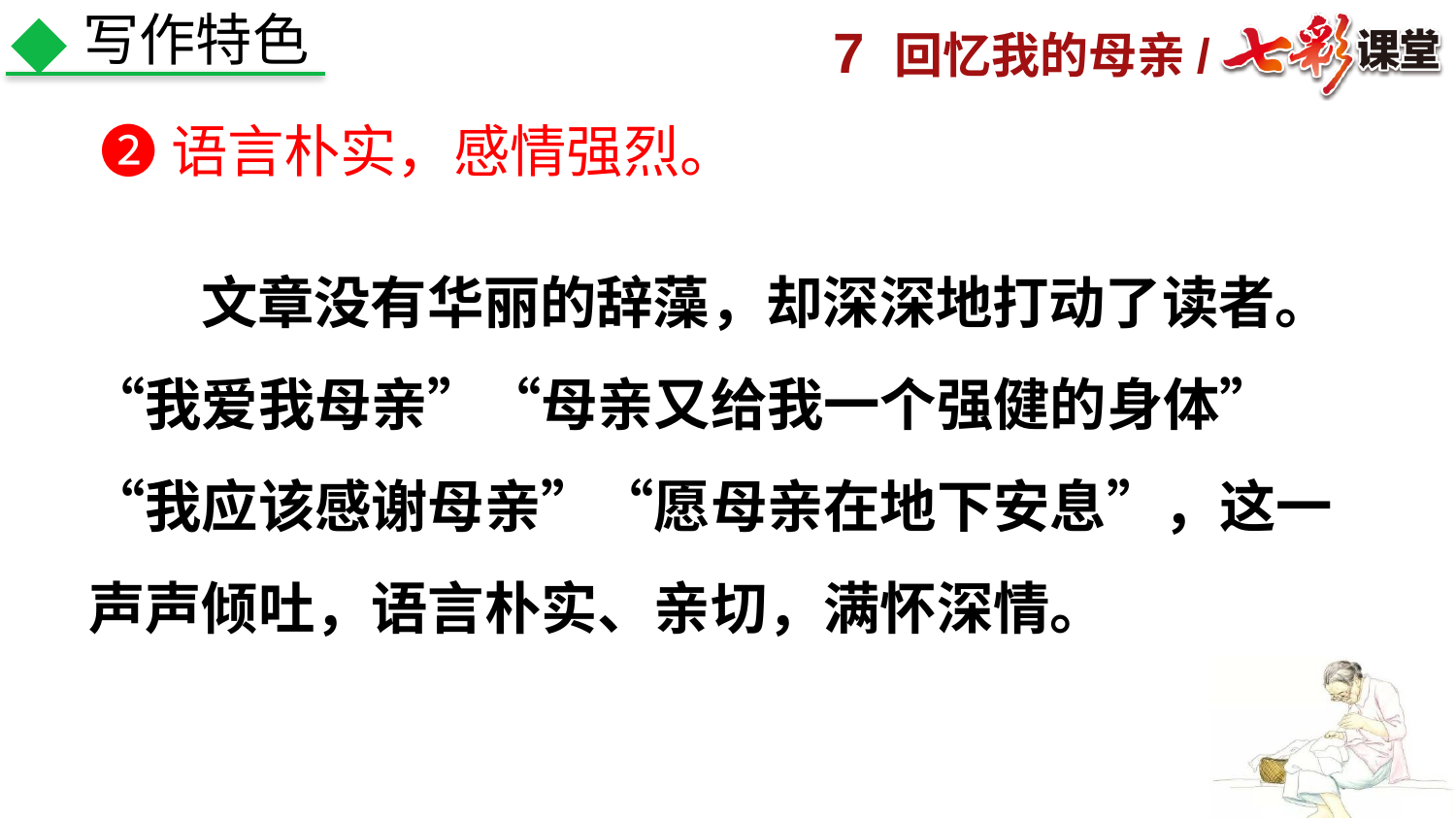

写作特色

❷语言朴实，感情强烈。
  文章没有华丽的辞藻，却深深地打动了读者。“我爱我母亲”“母亲又给我一个强健的身体”“我应该感谢母亲”“愿母亲在地下安息”，这一声声倾吐，语言朴实、亲切，满怀深情。